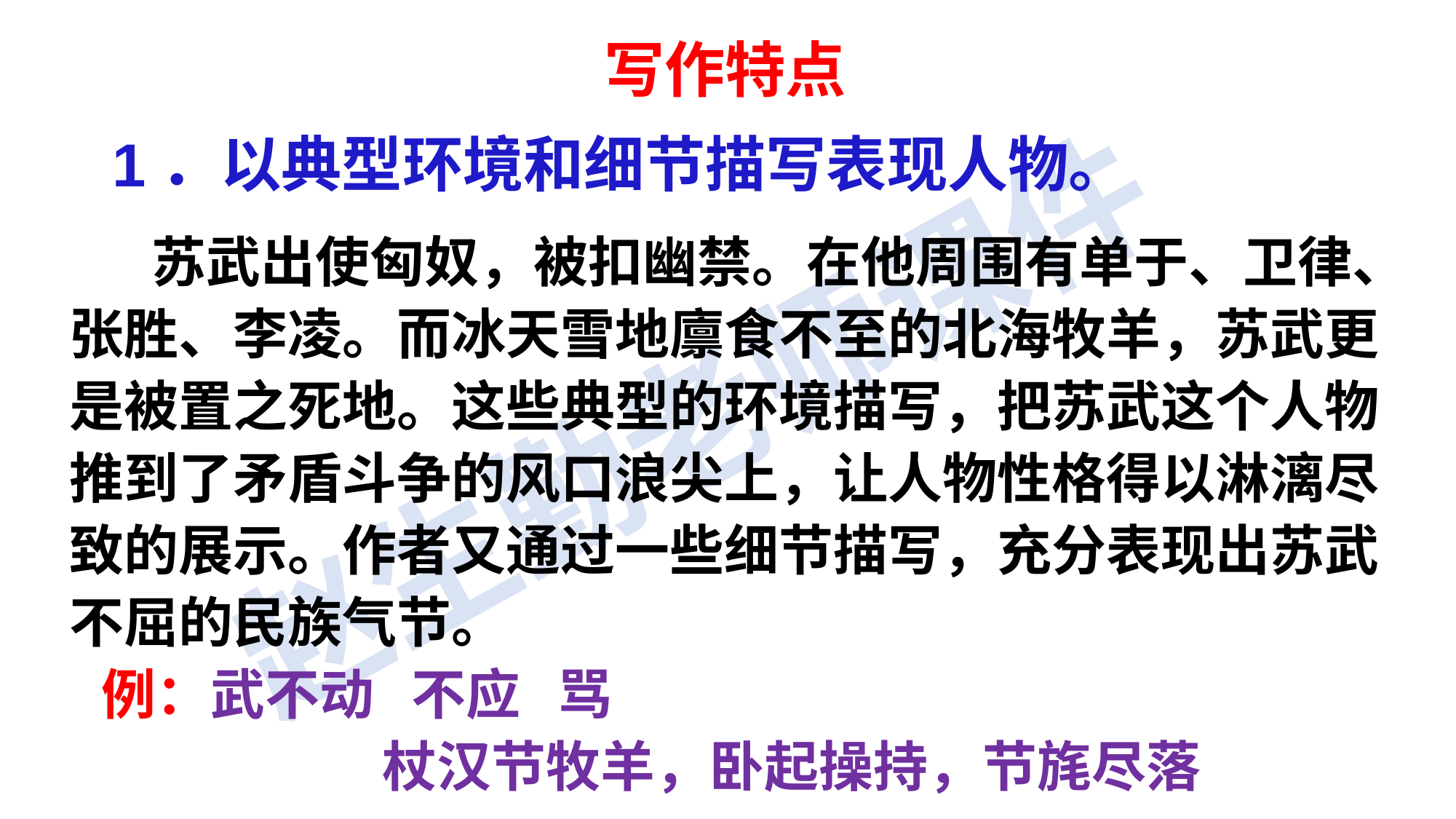

写作特点
1．以典型环境和细节描写表现人物。
   苏武出使匈奴，被扣幽禁。在他周围有单于、卫律、张胜、李凌。而冰天雪地廪食不至的北海牧羊，苏武更是被置之死地。这些典型的环境描写，把苏武这个人物推到了矛盾斗争的风口浪尖上，让人物性格得以淋漓尽致的展示。作者又通过一些细节描写，充分表现出苏武不屈的民族气节。
例：武不动   不应   骂
      杖汉节牧羊，卧起操持，节旄尽落